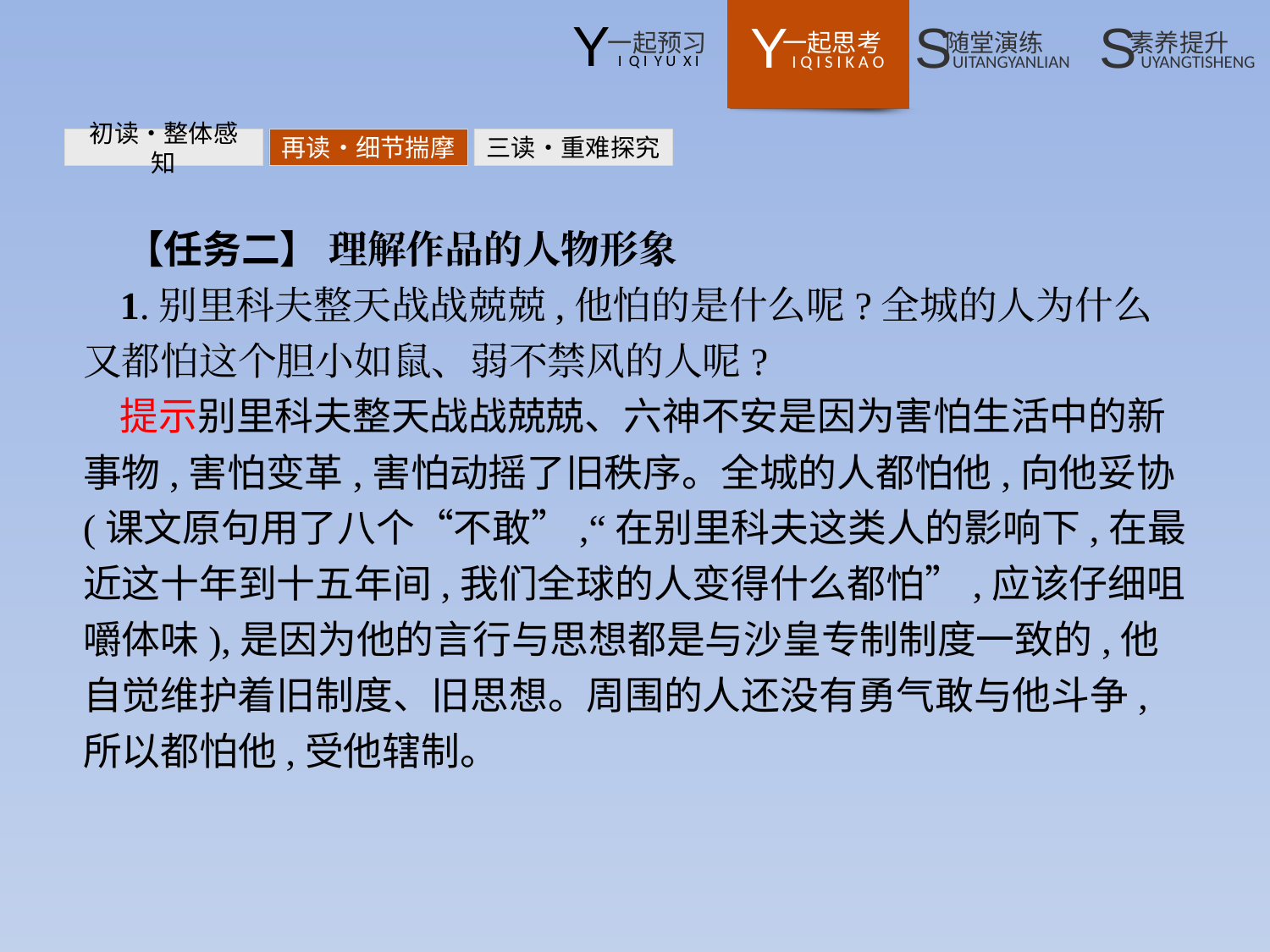

初读•整体感知
再读•细节揣摩
三读•重难探究
【任务二】 理解作品的人物形象
1.别里科夫整天战战兢兢,他怕的是什么呢?全城的人为什么又都怕这个胆小如鼠、弱不禁风的人呢?
提示别里科夫整天战战兢兢、六神不安是因为害怕生活中的新事物,害怕变革,害怕动摇了旧秩序。全城的人都怕他,向他妥协(课文原句用了八个“不敢”,“在别里科夫这类人的影响下,在最近这十年到十五年间,我们全球的人变得什么都怕”,应该仔细咀嚼体味),是因为他的言行与思想都是与沙皇专制制度一致的,他自觉维护着旧制度、旧思想。周围的人还没有勇气敢与他斗争,所以都怕他,受他辖制。